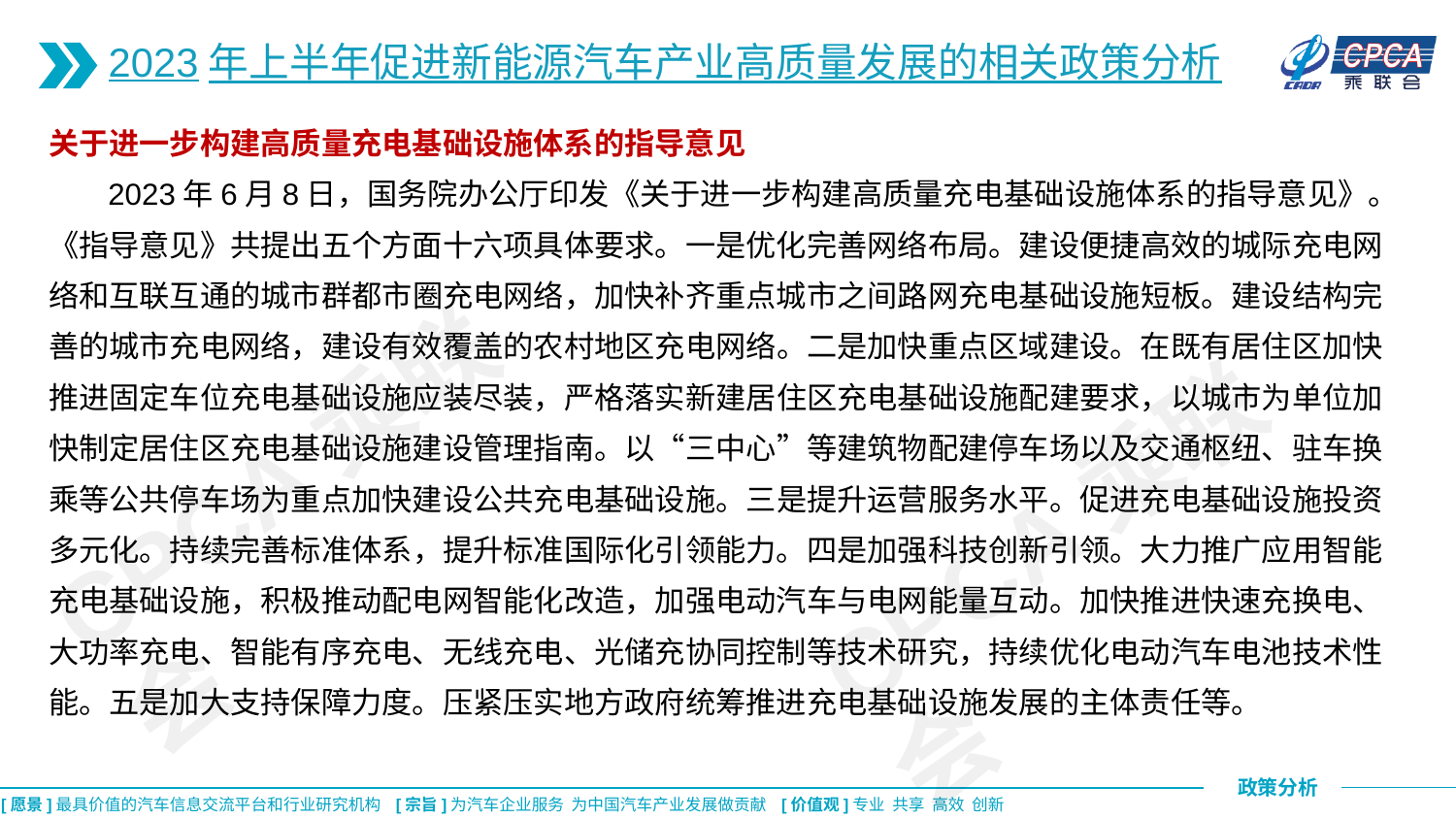

2023年上半年促进新能源汽车产业高质量发展的相关政策分析
关于进一步构建高质量充电基础设施体系的指导意见
       2023年6月8日，国务院办公厅印发《关于进一步构建高质量充电基础设施体系的指导意见》。《指导意见》共提出五个方面十六项具体要求。一是优化完善网络布局。建设便捷高效的城际充电网络和互联互通的城市群都市圈充电网络，加快补齐重点城市之间路网充电基础设施短板。建设结构完善的城市充电网络，建设有效覆盖的农村地区充电网络。二是加快重点区域建设。在既有居住区加快推进固定车位充电基础设施应装尽装，严格落实新建居住区充电基础设施配建要求，以城市为单位加快制定居住区充电基础设施建设管理指南。以“三中心”等建筑物配建停车场以及交通枢纽、驻车换乘等公共停车场为重点加快建设公共充电基础设施。三是提升运营服务水平。促进充电基础设施投资多元化。持续完善标准体系，提升标准国际化引领能力。四是加强科技创新引领。大力推广应用智能充电基础设施，积极推动配电网智能化改造，加强电动汽车与电网能量互动。加快推进快速充换电、大功率充电、智能有序充电、无线充电、光储充协同控制等技术研究，持续优化电动汽车电池技术性能。五是加大支持保障力度。压紧压实地方政府统筹推进充电基础设施发展的主体责任等。
CPCA乘联会
CPCA乘联会